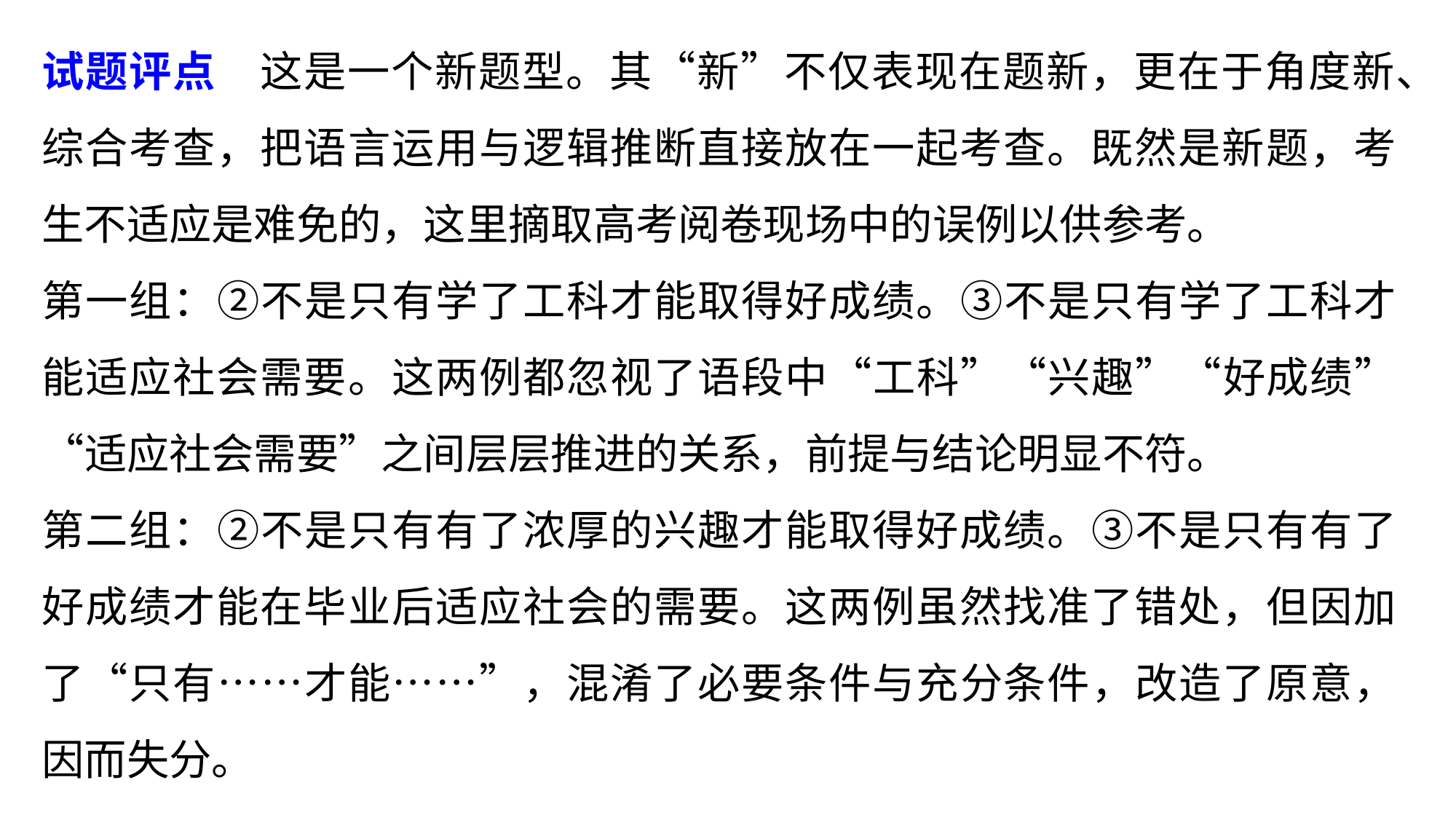

试题评点　这是一个新题型。其“新”不仅表现在题新，更在于角度新、综合考查，把语言运用与逻辑推断直接放在一起考查。既然是新题，考生不适应是难免的，这里摘取高考阅卷现场中的误例以供参考。
第一组：②不是只有学了工科才能取得好成绩。③不是只有学了工科才能适应社会需要。这两例都忽视了语段中“工科”“兴趣”“好成绩”“适应社会需要”之间层层推进的关系，前提与结论明显不符。
第二组：②不是只有有了浓厚的兴趣才能取得好成绩。③不是只有有了好成绩才能在毕业后适应社会的需要。这两例虽然找准了错处，但因加了“只有……才能……”，混淆了必要条件与充分条件，改造了原意，因而失分。